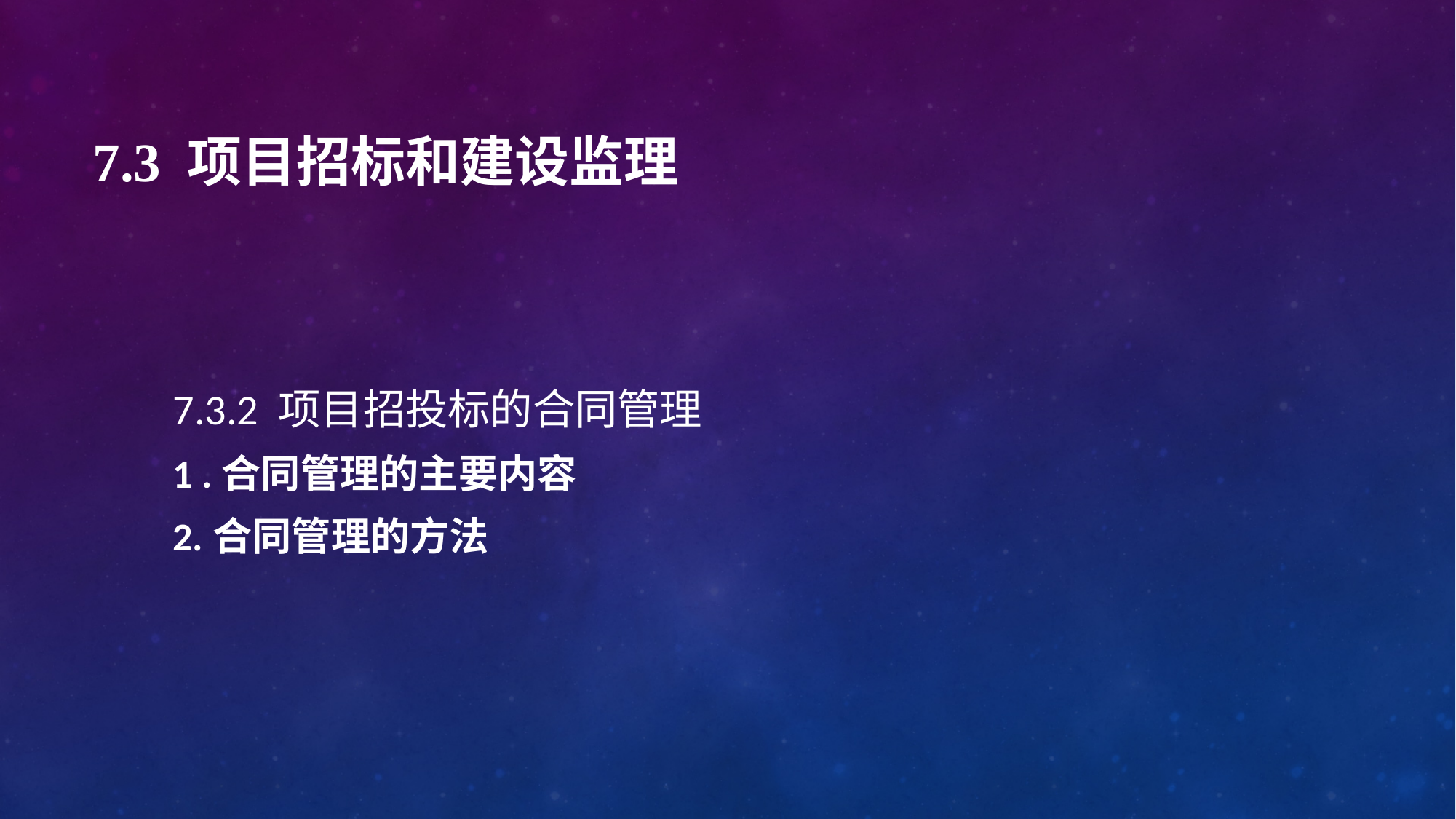

# 7.3 项目招标和建设监理
7.3.2 项目招投标的合同管理
1 .合同管理的主要内容
2.合同管理的方法